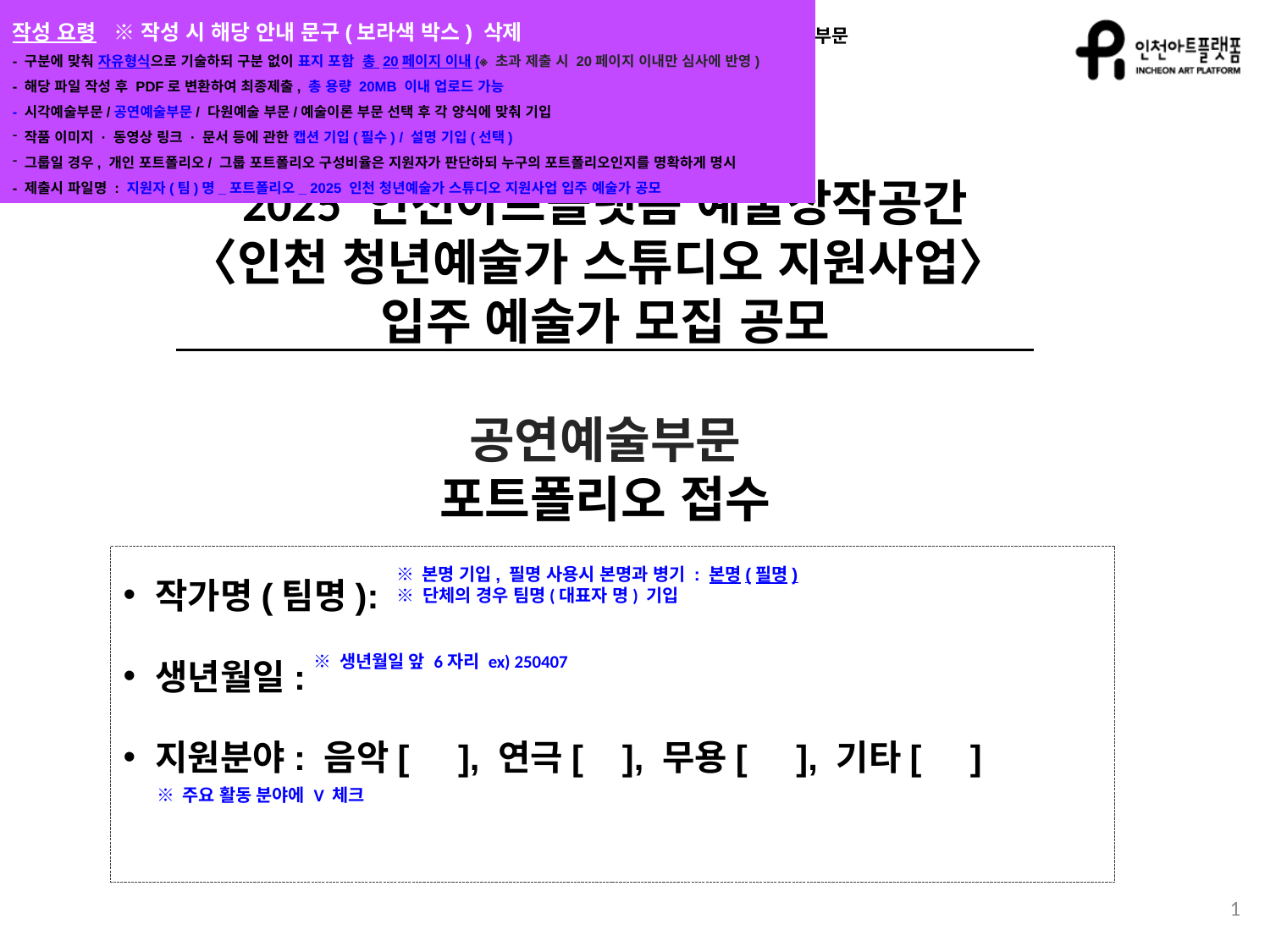

작성 요령   ※ 작성 시 해당 안내 문구(보라색 박스) 삭제
- 구분에 맞춰 자유형식으로 기술하되 구분 없이 표지 포함  총 20페이지 이내(※ 초과 제출 시 20페이지 이내만 심사에 반영)
- 해당 파일 작성 후 PDF로 변환하여 최종제출, 총 용량 20MB 이내 업로드 가능
- 시각예술부문/공연예술부문/ 다원예술 부문/예술이론 부문 선택 후 각 양식에 맞춰 기입
 작품 이미지 · 동영상 링크 · 문서 등에 관한 캡션 기입(필수) / 설명 기입(선택)
 그룹일 경우, 개인 포트폴리오/ 그룹 포트폴리오 구성비율은 지원자가 판단하되 누구의 포트폴리오인지를 명확하게 명시
- 제출시 파일명 : 지원자(팀)명_포트폴리오_ 2025 인천 청년예술가 스튜디오 지원사업 입주 예술가 공모
2025 인천아트플랫폼 예술창작공간
〈인천 청년예술가 스튜디오 지원사업〉
입주 예술가 모집 공모

공연예술부문
포트폴리오 접수
작가명(팀명):
생년월일:
지원분야: 음악[     ], 연극[    ], 무용[     ], 기타[     ]
※ 본명 기입, 필명 사용시 본명과 병기 : 본명(필명)
※ 단체의 경우 팀명(대표자 명) 기입
※ 생년월일 앞 6자리 ex) 250407
※ 주요 활동 분야에 V 체크
1